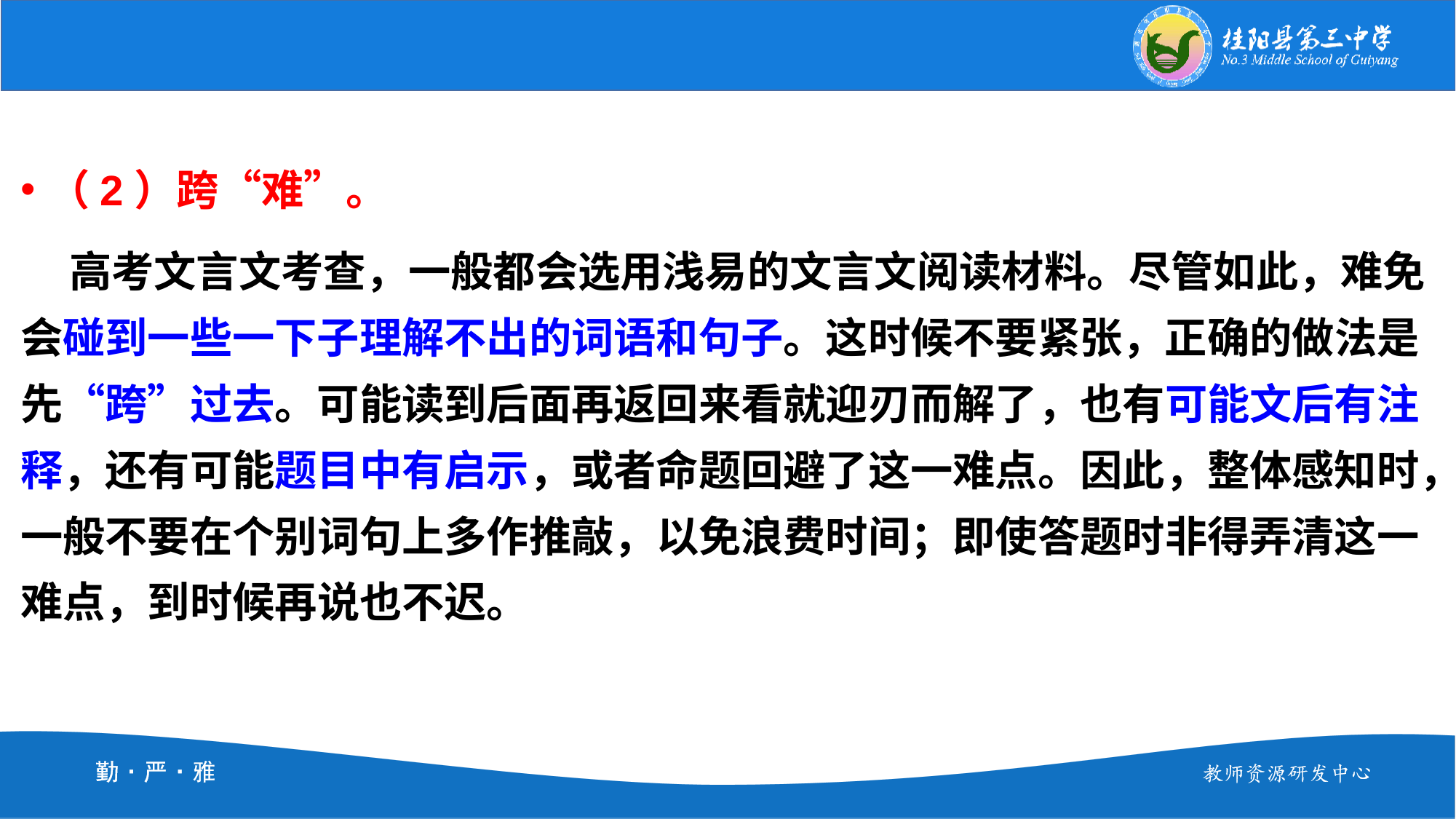

（2）跨“难”。
    高考文言文考查，一般都会选用浅易的文言文阅读材料。尽管如此，难免会碰到一些一下子理解不出的词语和句子。这时候不要紧张，正确的做法是先“跨”过去。可能读到后面再返回来看就迎刃而解了，也有可能文后有注释，还有可能题目中有启示，或者命题回避了这一难点。因此，整体感知时，一般不要在个别词句上多作推敲，以免浪费时间；即使答题时非得弄清这一难点，到时候再说也不迟。